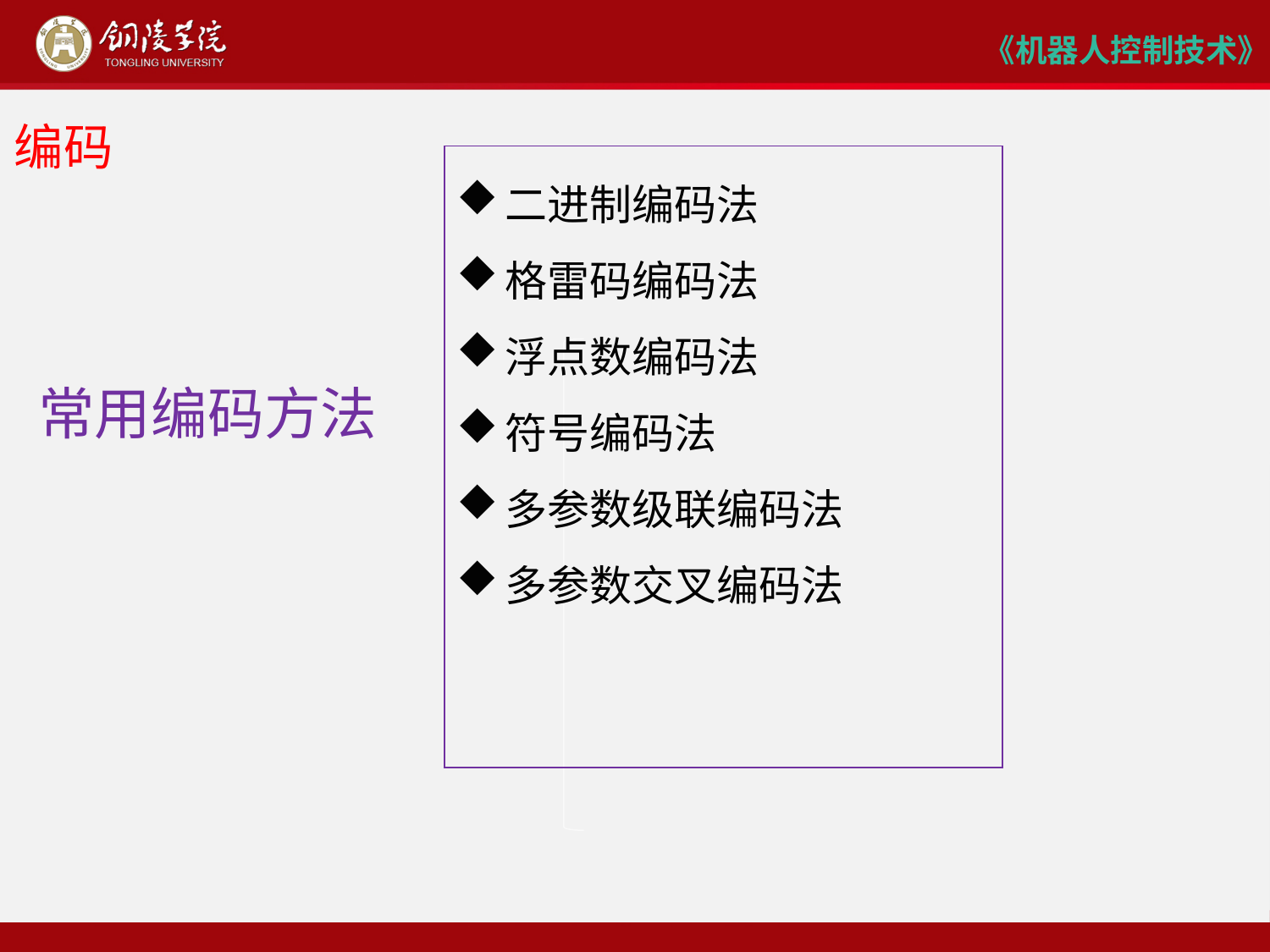

# 编码
二进制编码法
格雷码编码法
浮点数编码法
符号编码法
多参数级联编码法
多参数交叉编码法

常用编码方法